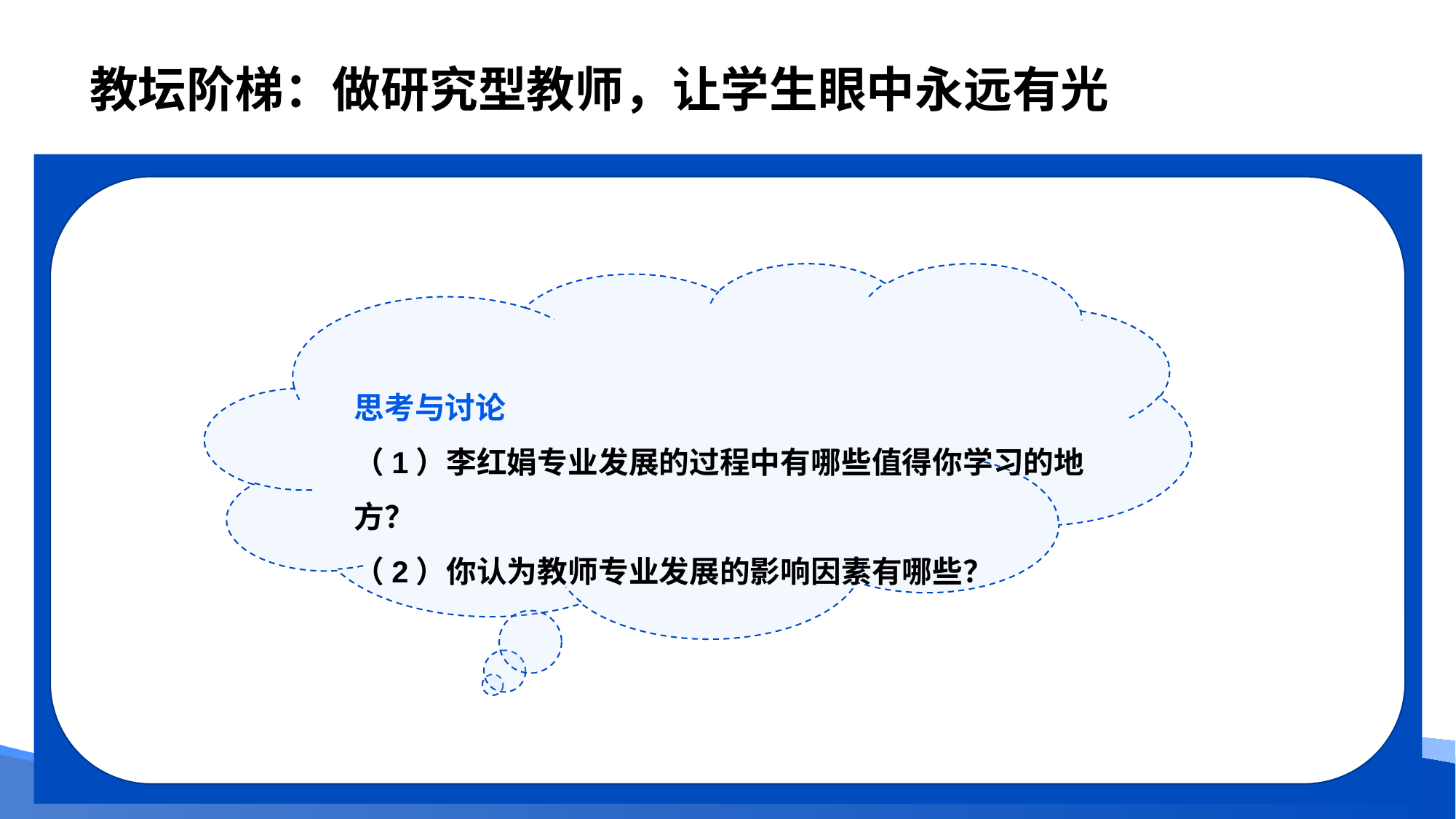

# 教坛阶梯：做研究型教师，让学生眼中永远有光

思考与讨论
（1）李红娟专业发展的过程中有哪些值得你学习的地方？
（2）你认为教师专业发展的影响因素有哪些？